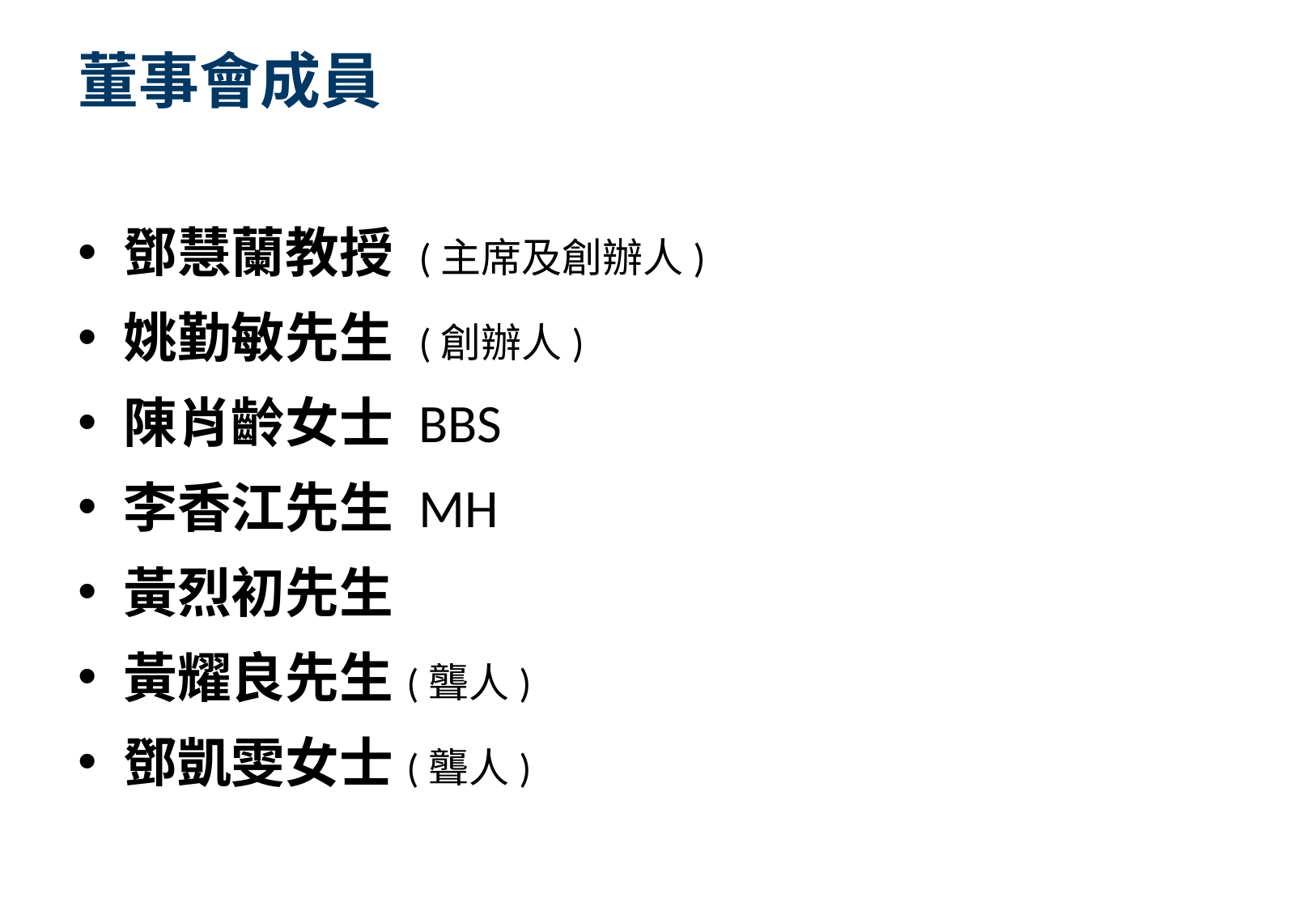

# 董事會成員
鄧慧蘭教授 (主席及創辦人)
姚勤敏先生 (創辦人)
陳肖齡女士 BBS
李香江先生 MH
黃烈初先生
黃耀良先生(聾人)
鄧凱雯女士(聾人)